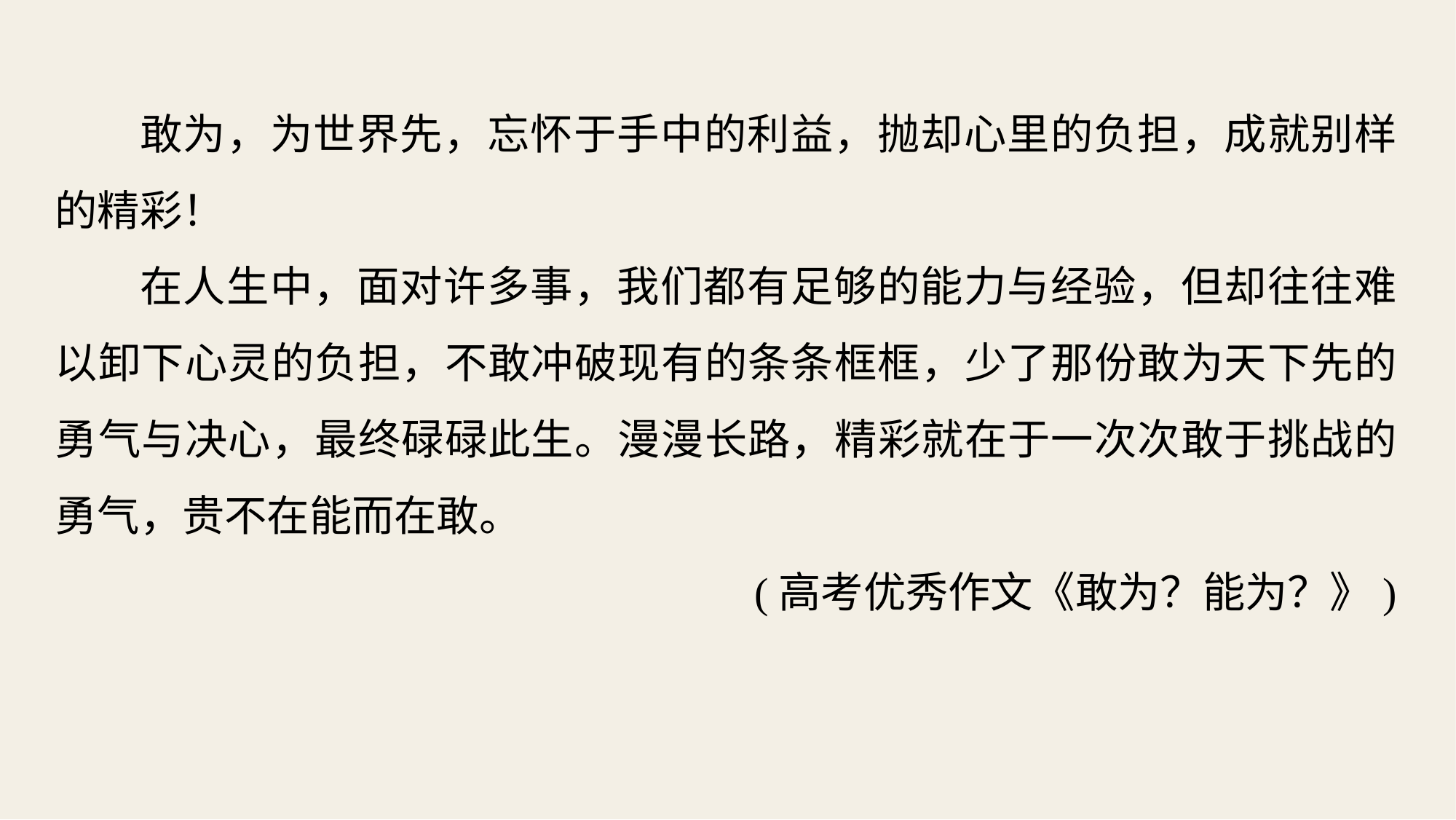

敢为，为世界先，忘怀于手中的利益，抛却心里的负担，成就别样的精彩！
在人生中，面对许多事，我们都有足够的能力与经验，但却往往难以卸下心灵的负担，不敢冲破现有的条条框框，少了那份敢为天下先的勇气与决心，最终碌碌此生。漫漫长路，精彩就在于一次次敢于挑战的勇气，贵不在能而在敢。
(高考优秀作文《敢为？能为？》)